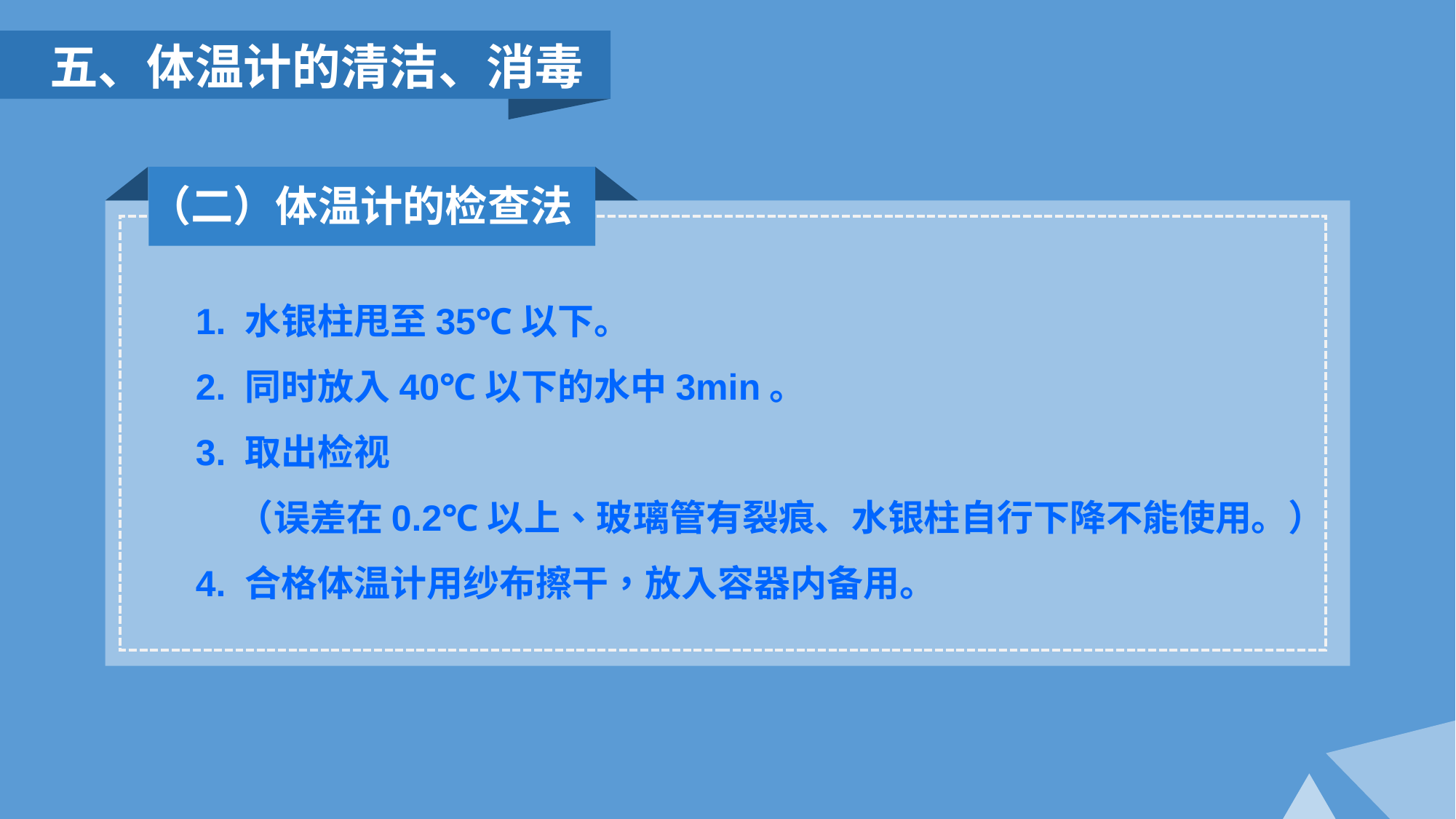

五、体温计的清洁、消毒

（二）体温计的检查法

1. 水银柱甩至35℃以下。
2. 同时放入40℃以下的水中3min。
3. 取出检视
    （误差在0.2℃以上、玻璃管有裂痕、水银柱自行下降不能使用。）
4. 合格体温计用纱布擦干，放入容器内备用。